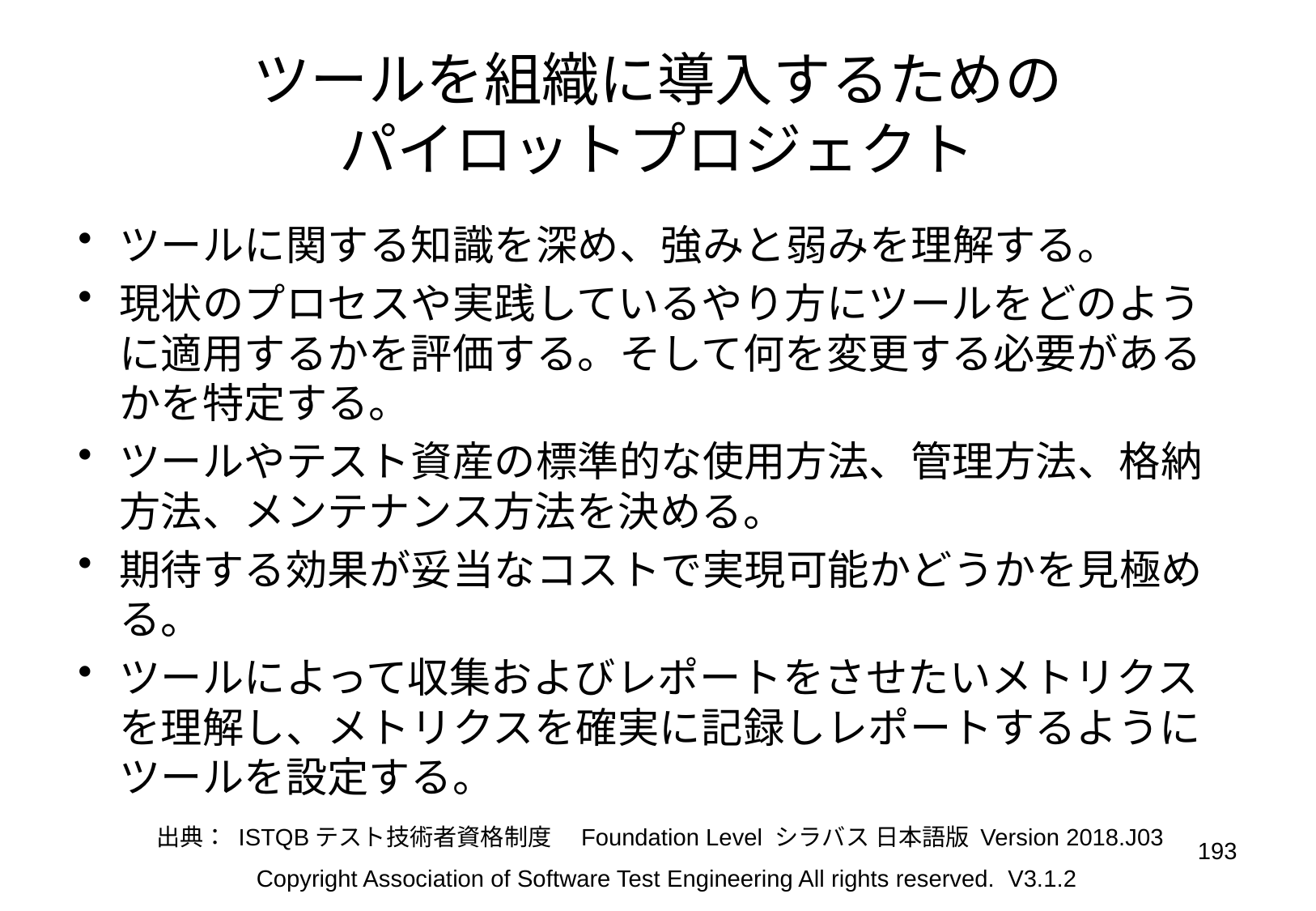

# ツールを組織に導入するための パイロットプロジェクト
ツールに関する知識を深め、強みと弱みを理解する。
現状のプロセスや実践しているやり方にツールをどのように適用するかを評価する。そして何を変更する必要があるかを特定する。
ツールやテスト資産の標準的な使用方法、管理方法、格納方法、メンテナンス方法を決める。
期待する効果が妥当なコストで実現可能かどうかを見極める。
ツールによって収集およびレポートをさせたいメトリクスを理解し、メトリクスを確実に記録しレポートするようにツールを設定する。
出典： ISTQBテスト技術者資格制度　Foundation Level シラバス 日本語版 Version 2018.J03
193
Copyright Association of Software Test Engineering All rights reserved.  V3.1.2